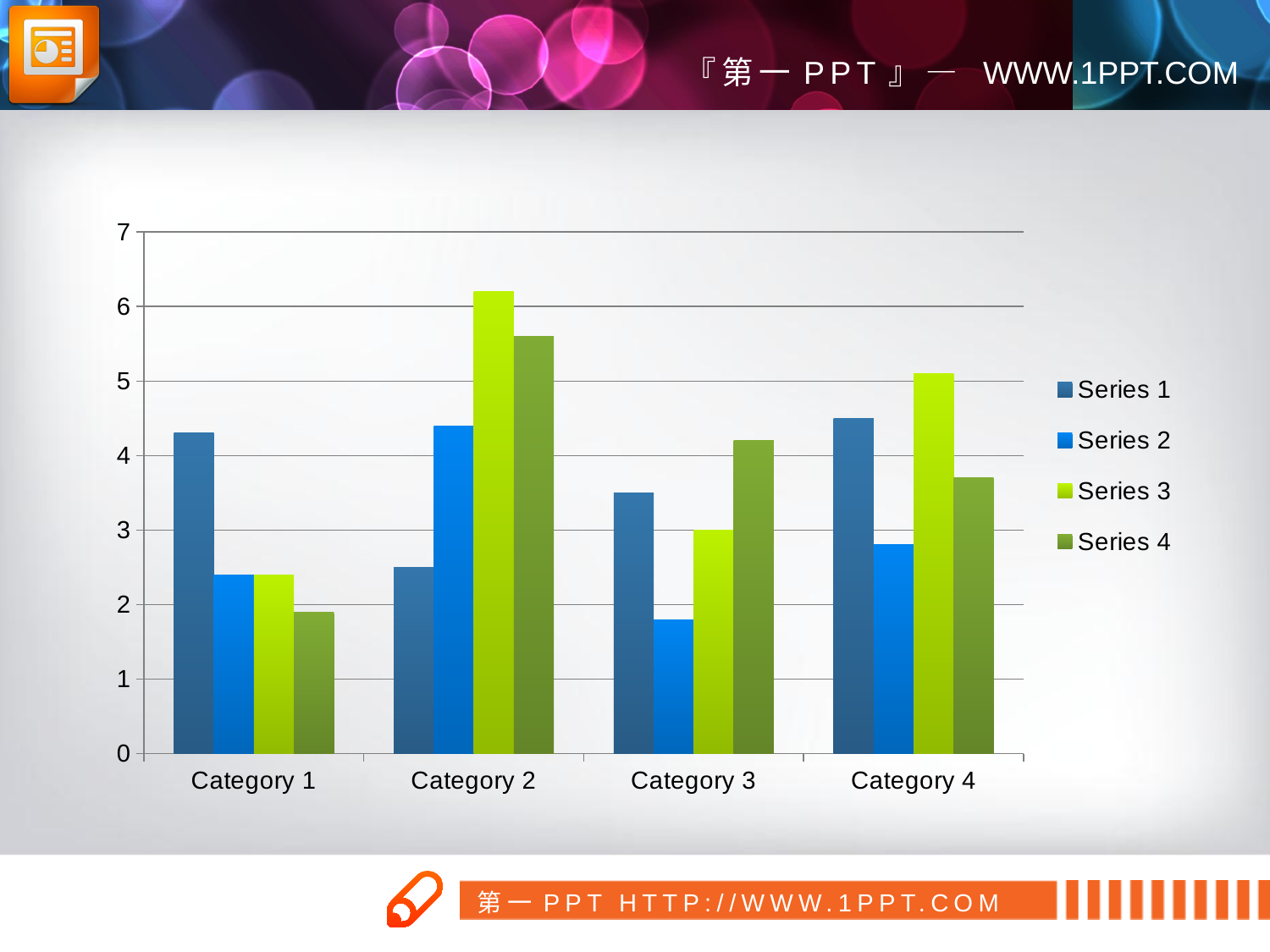

### Chart

| Category | Series 1 | Series 2 | Series 3 | Series 4 |
|---|---|---|---|---|
| Category 1 | 4.3 | 2.4 | 2.4 | 1.9 |
| Category 2 | 2.5 | 4.4 | 6.2 | 5.6 |
| Category 3 | 3.5 | 1.8 | 3.0 | 4.2 |
| Category 4 | 4.5 | 2.8 | 5.1 | 3.7 |
第一PPT模板网
www.1ppt.com/tubiao/